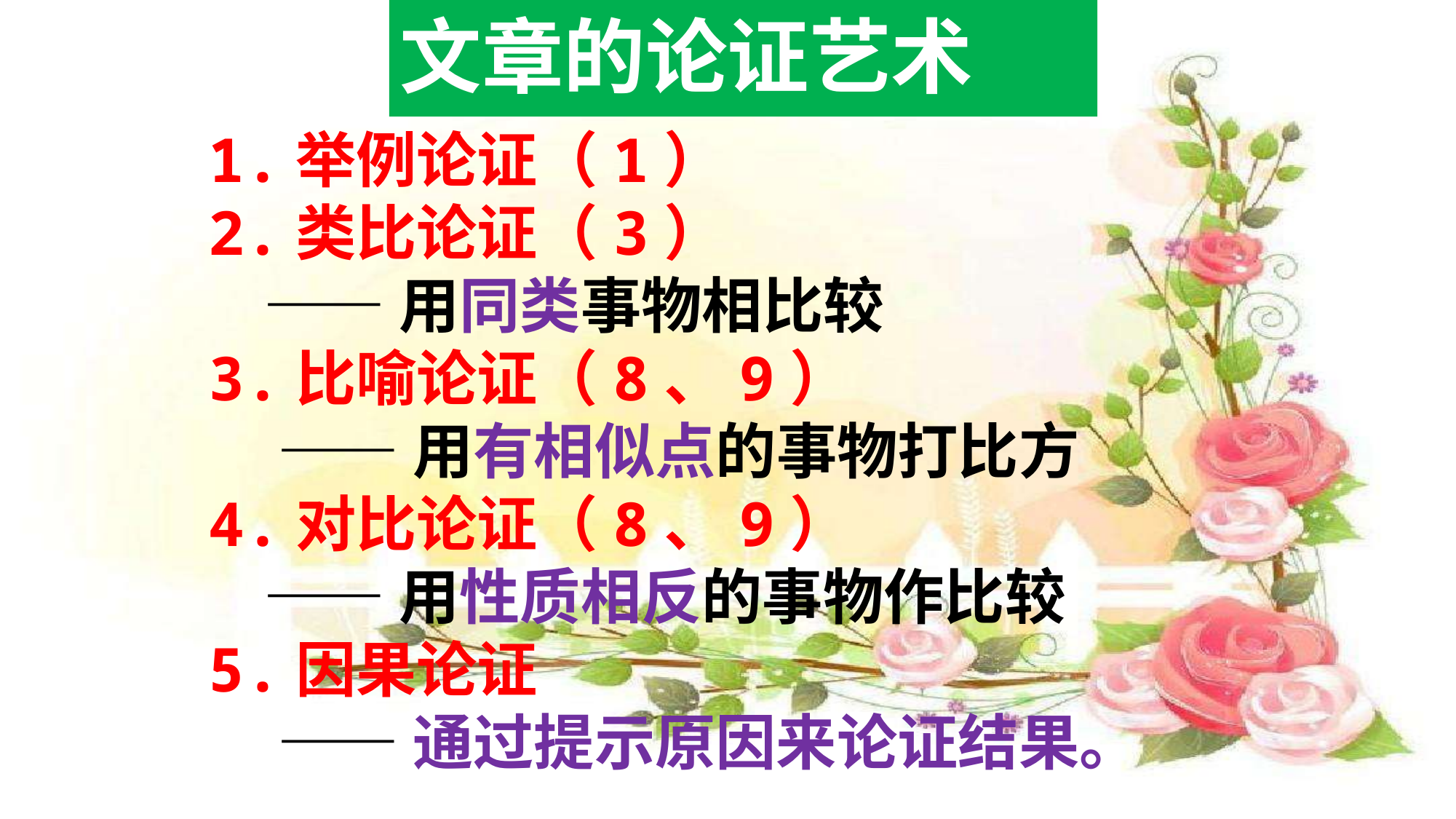

文章的论证艺术
1.举例论证（1）
2.类比论证（3）
    ——用同类事物相比较
3.比喻论证（8、9）
     ——用有相似点的事物打比方
4.对比论证（8、9）
    ——用性质相反的事物作比较
5.因果论证
     ——通过提示原因来论证结果。